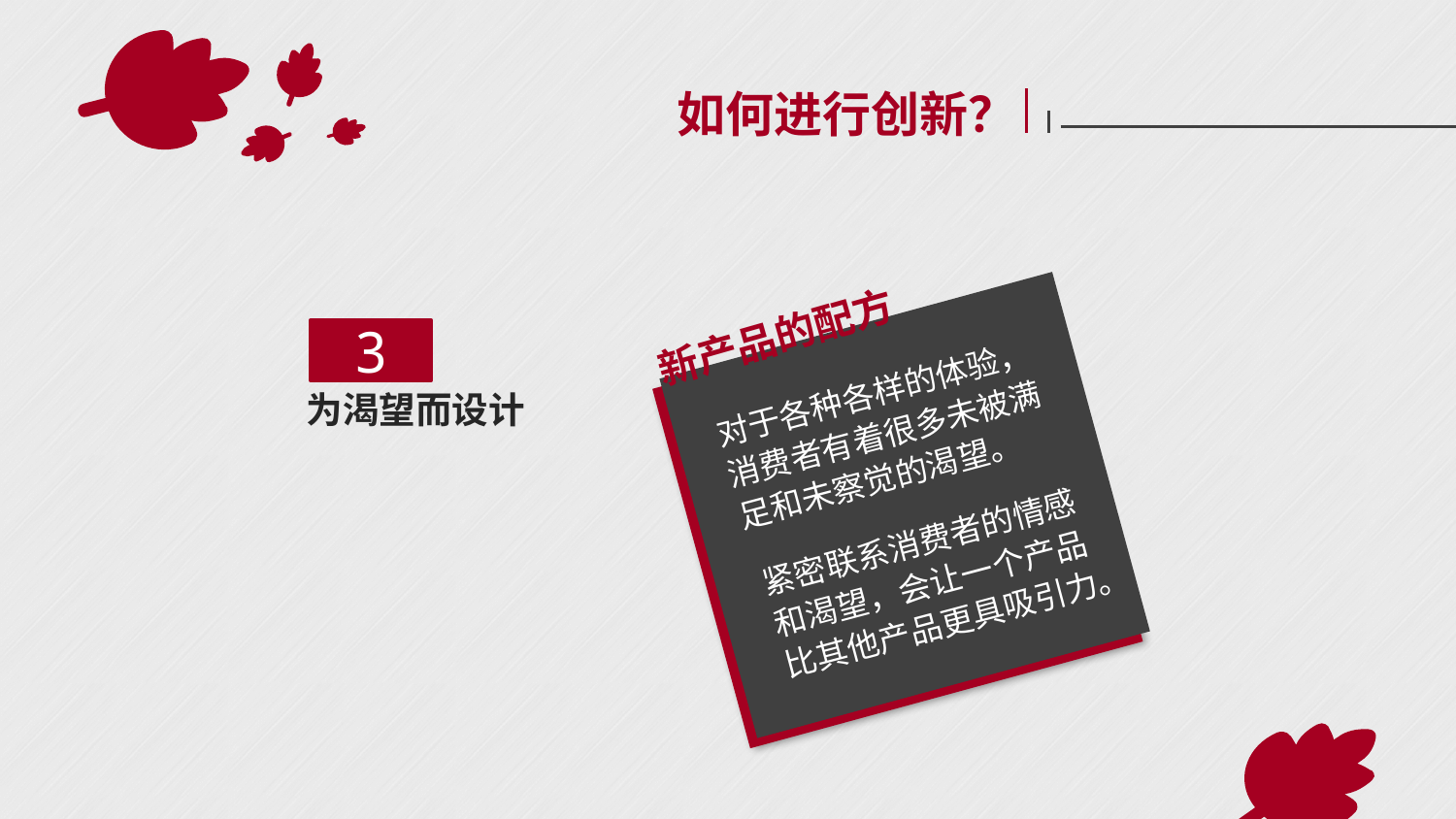

如何进行创新？

新产品的配方

3

对于各种各样的体验，消费者有着很多未被满足和未察觉的渴望。
为渴望而设计
紧密联系消费者的情感和渴望，会让一个产品比其他产品更具吸引力。